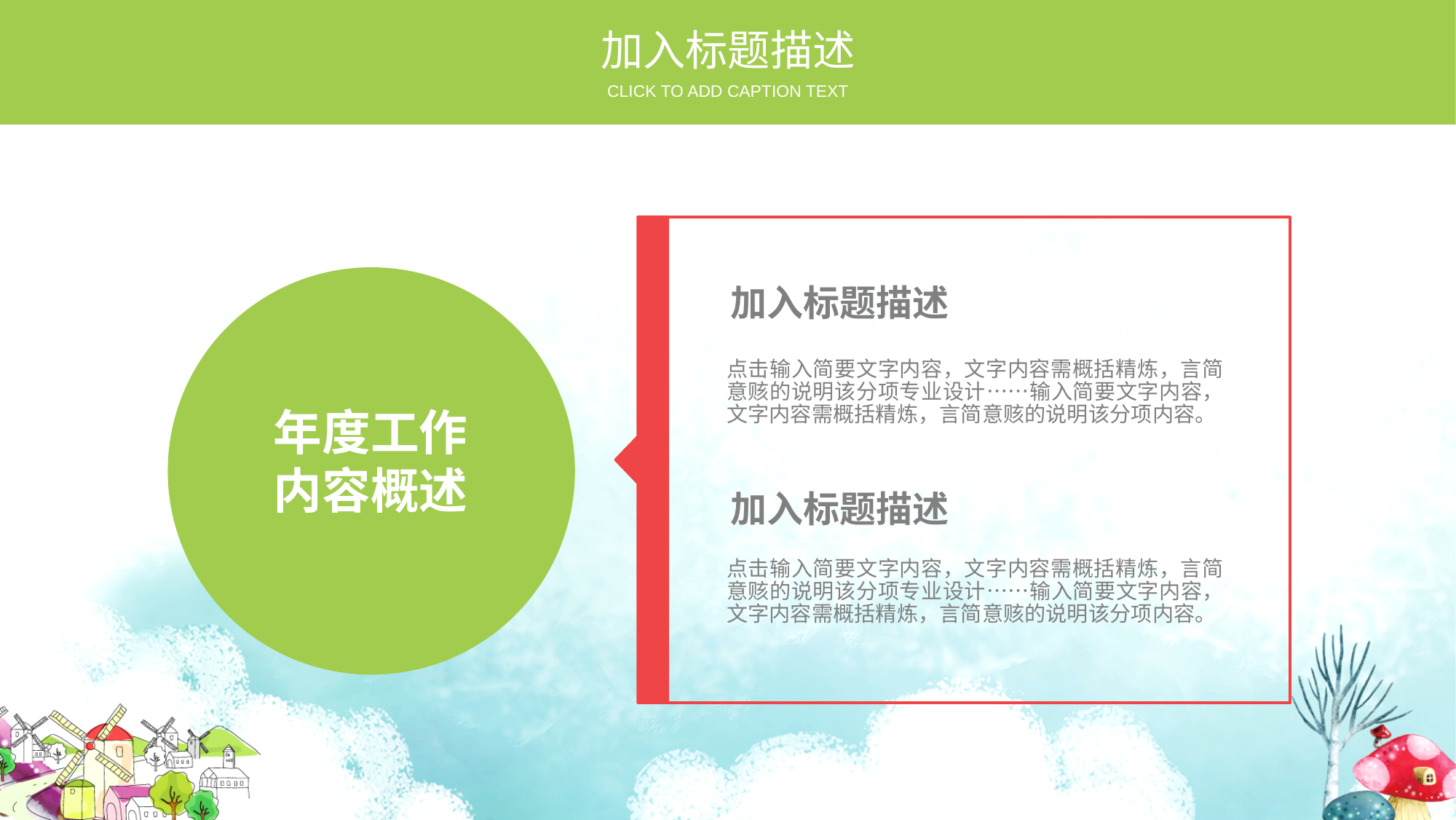

加入标题描述
CLICK TO ADD CAPTION TEXT

加入标题描述
点击输入简要文字内容，文字内容需概括精炼，言简意赅的说明该分项专业设计……输入简要文字内容，文字内容需概括精炼，言简意赅的说明该分项内容。
年度工作
内容概述
加入标题描述
点击输入简要文字内容，文字内容需概括精炼，言简意赅的说明该分项专业设计……输入简要文字内容，文字内容需概括精炼，言简意赅的说明该分项内容。